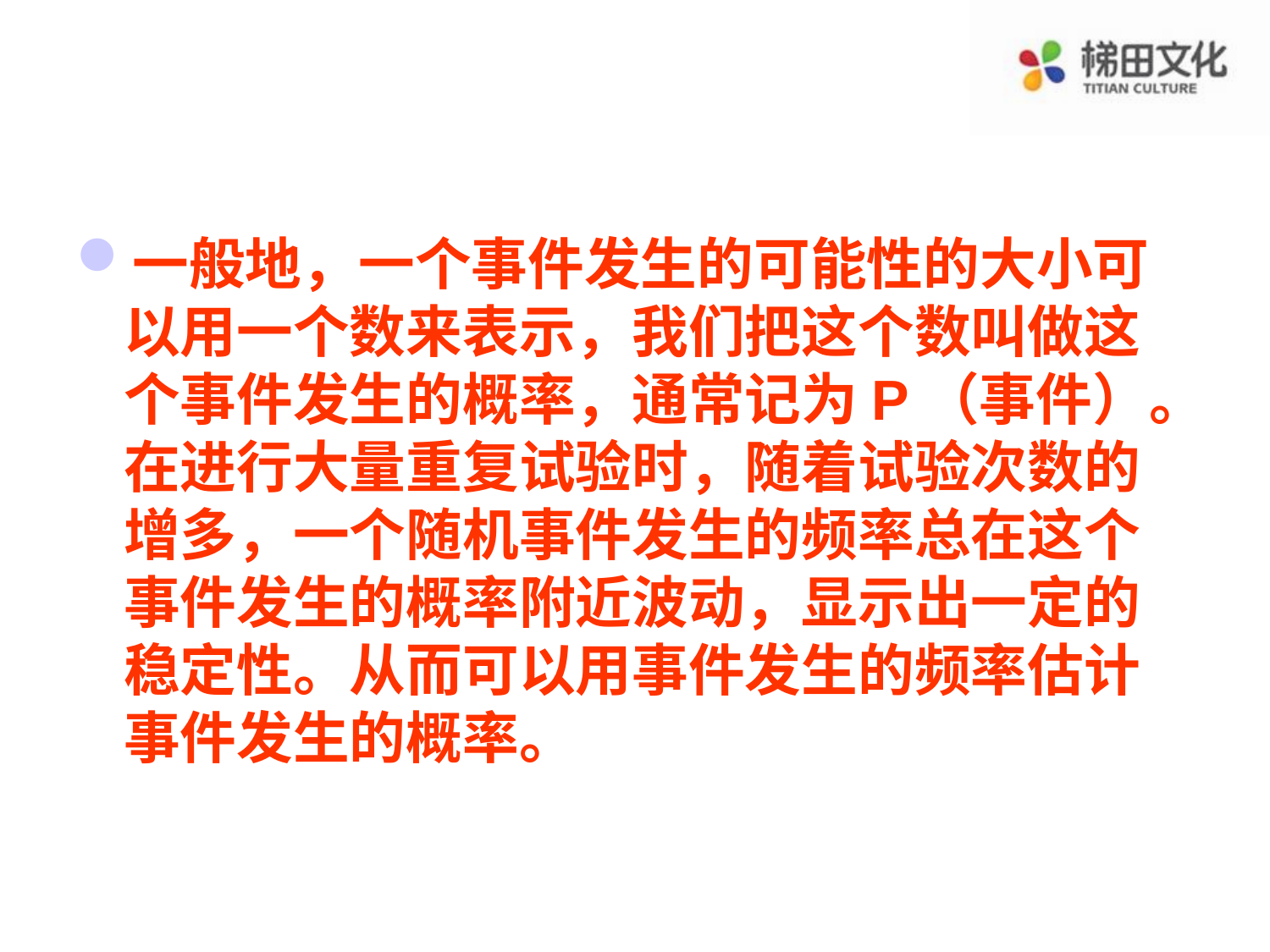

一般地，一个事件发生的可能性的大小可以用一个数来表示，我们把这个数叫做这个事件发生的概率，通常记为P（事件）。在进行大量重复试验时，随着试验次数的增多，一个随机事件发生的频率总在这个事件发生的概率附近波动，显示出一定的稳定性。从而可以用事件发生的频率估计事件发生的概率。